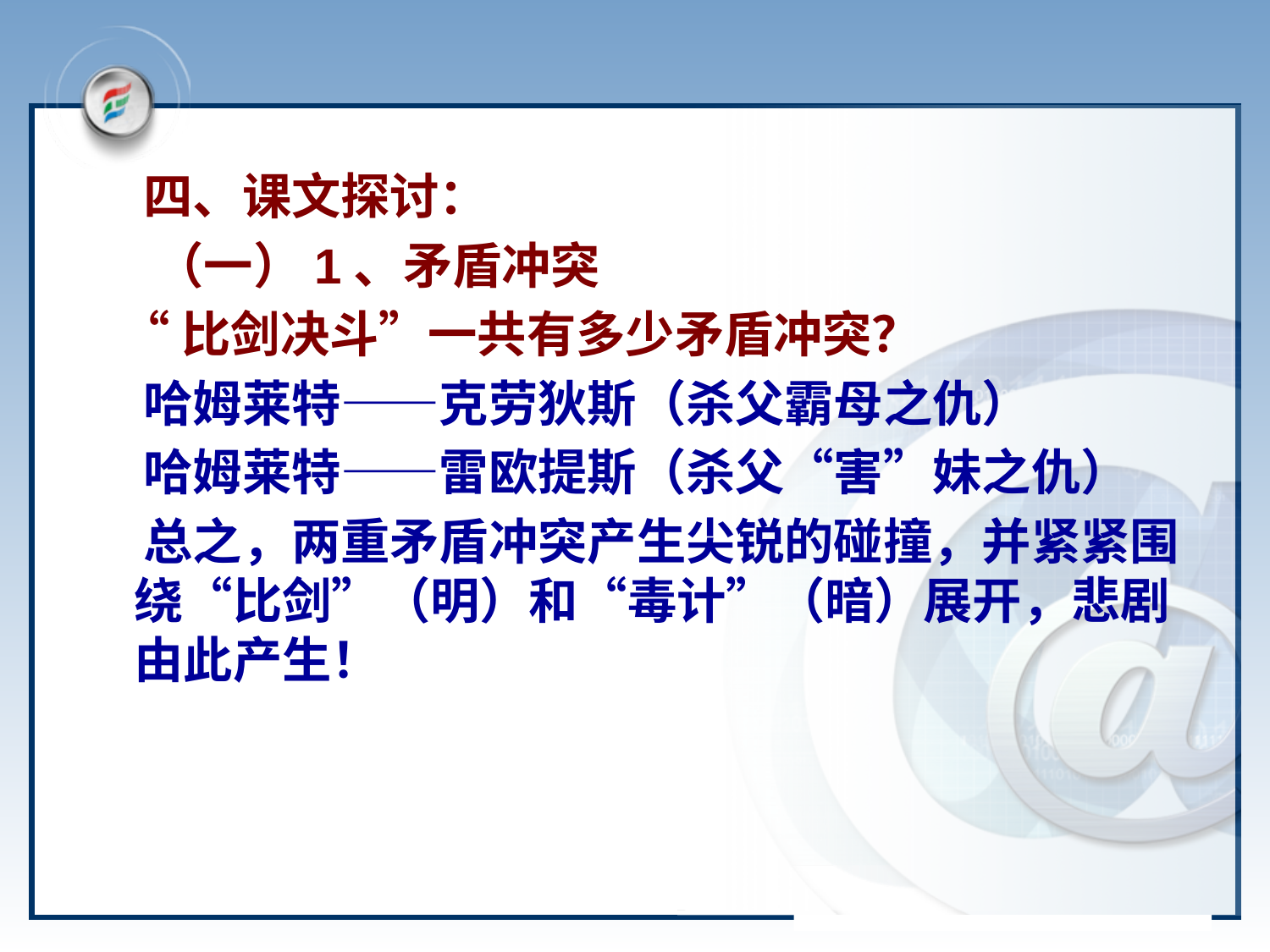

四、课文探讨：
     （一）1、矛盾冲突
   “比剑决斗”一共有多少矛盾冲突？
    哈姆莱特——克劳狄斯（杀父霸母之仇）
    哈姆莱特——雷欧提斯（杀父“害”妹之仇）
    总之，两重矛盾冲突产生尖锐的碰撞，并紧紧围绕“比剑”（明）和“毒计”（暗）展开，悲剧由此产生！